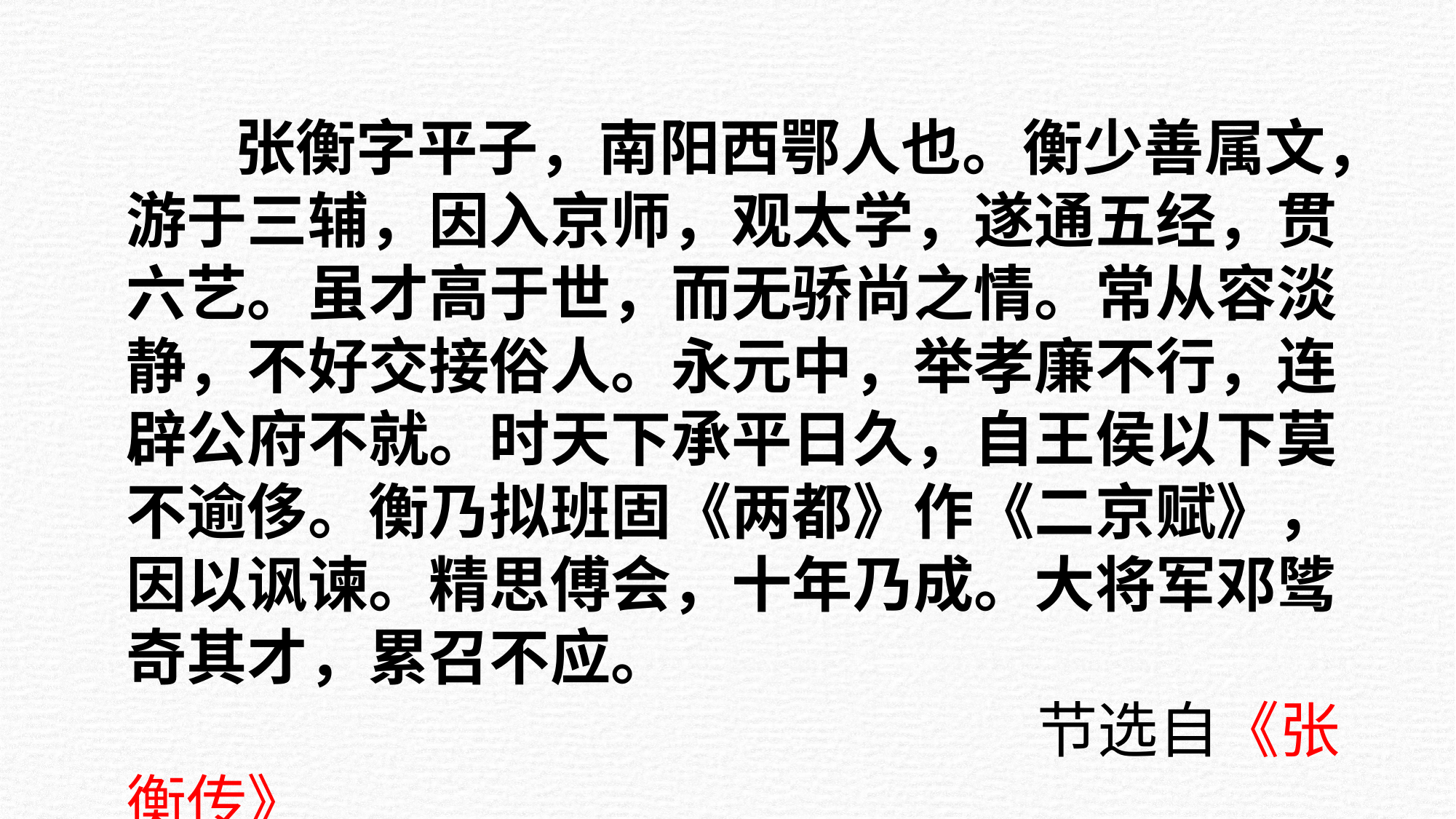

张衡字平子，南阳西鄂人也。衡少善属文，游于三辅，因入京师，观太学，遂通五经，贯六艺。虽才高于世，而无骄尚之情。常从容淡静，不好交接俗人。永元中，举孝廉不行，连辟公府不就。时天下承平日久，自王侯以下莫不逾侈。衡乃拟班固《两都》作《二京赋》，因以讽谏。精思傅会，十年乃成。大将军邓骘奇其才，累召不应。
                                                     节选自《张衡传》